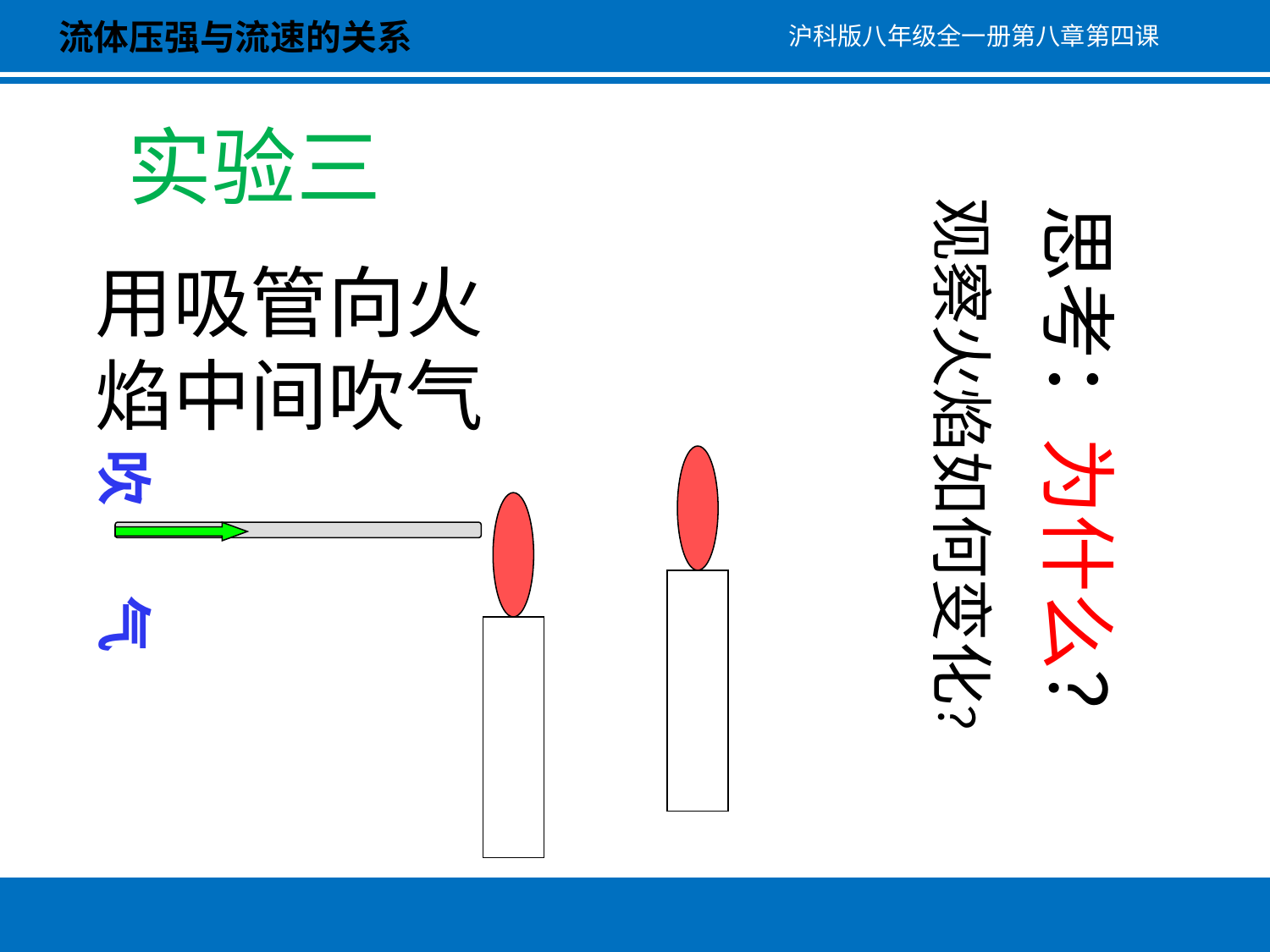

流体压强与流速的关系
沪科版八年级全一册第八章第四课

思考：为什么？
观察火焰如何变化？
实验三
用吸管向火焰中间吹气
吹       气